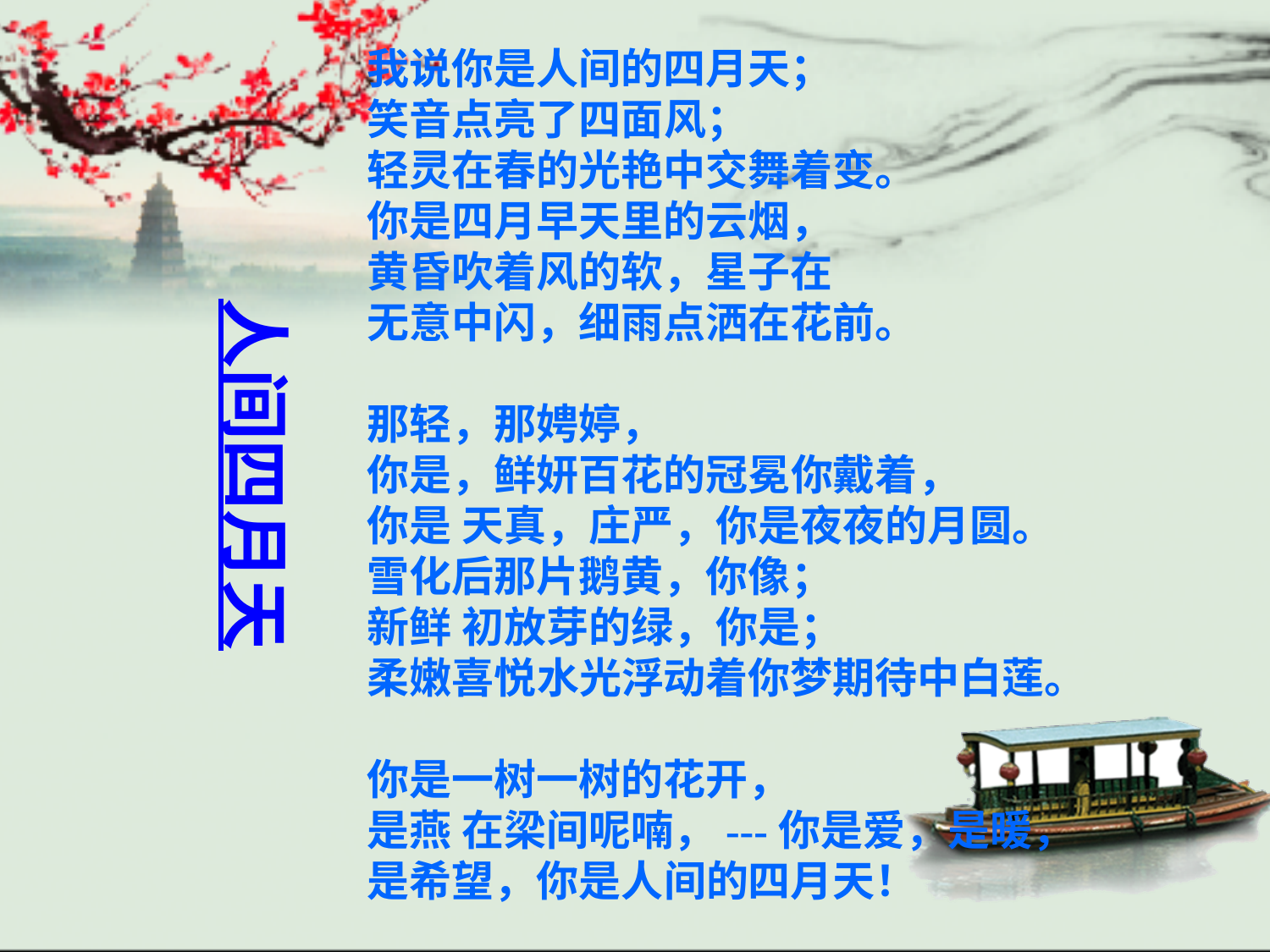

我说你是人间的四月天；
笑音点亮了四面风；
轻灵在春的光艳中交舞着变。
你是四月早天里的云烟，
黄昏吹着风的软，星子在
无意中闪，细雨点洒在花前。
　　
那轻，那娉婷，
你是，鲜妍百花的冠冕你戴着，
你是 天真，庄严，你是夜夜的月圆。
雪化后那片鹅黄，你像；
新鲜 初放芽的绿，你是；
柔嫩喜悦水光浮动着你梦期待中白莲。
　　
你是一树一树的花开，
是燕 在梁间呢喃，---你是爱，是暖，
是希望，你是人间的四月天！
人间四月天